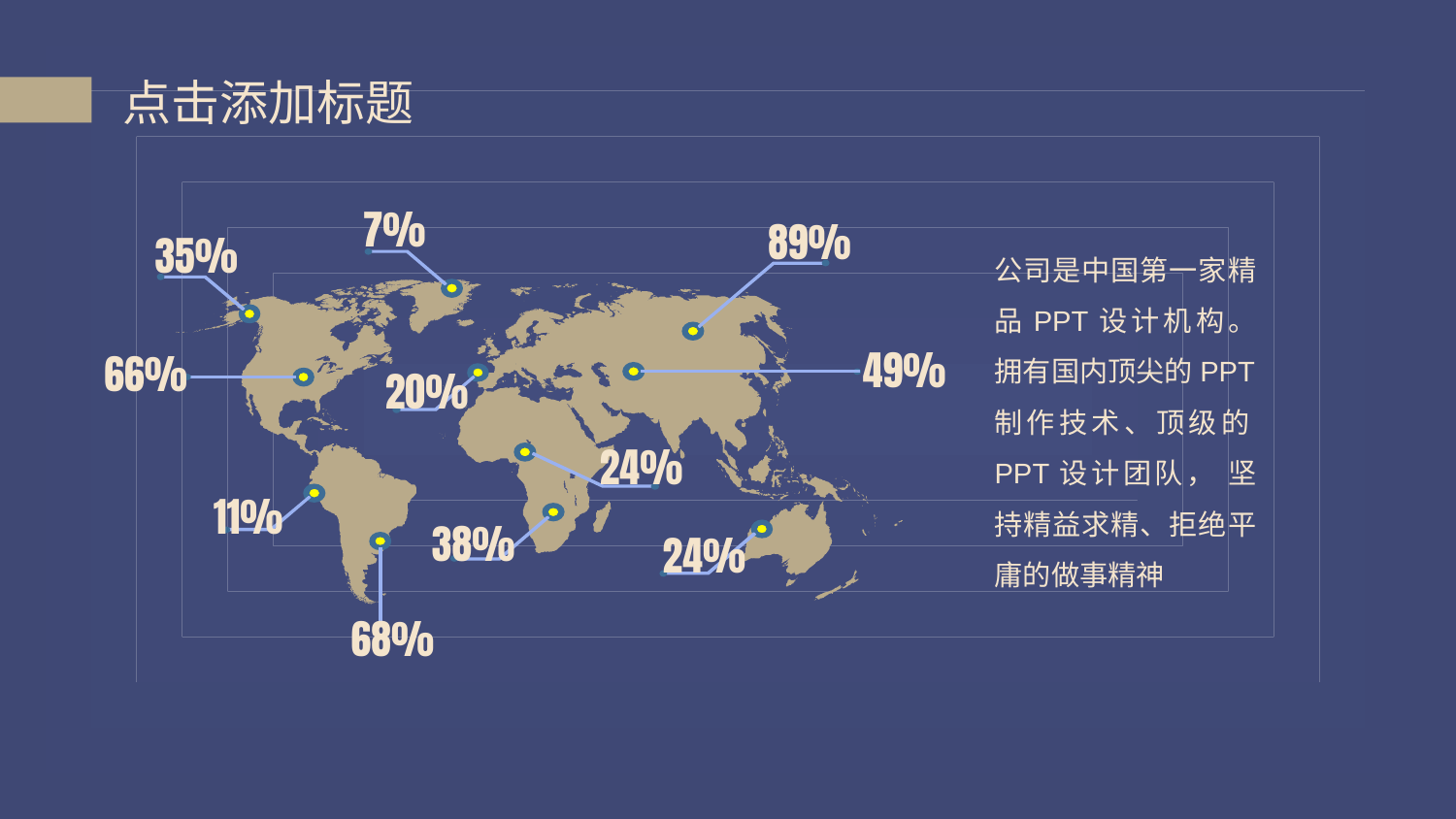

点击添加标题

7%
89%
35%

49%
66%
20%

24%

11%

38%

24%

68%

公司是中国第一家精品PPT设计机构。拥有国内顶尖的PPT制作技术、顶级的PPT设计团队， 坚持精益求精、拒绝平庸的做事精神